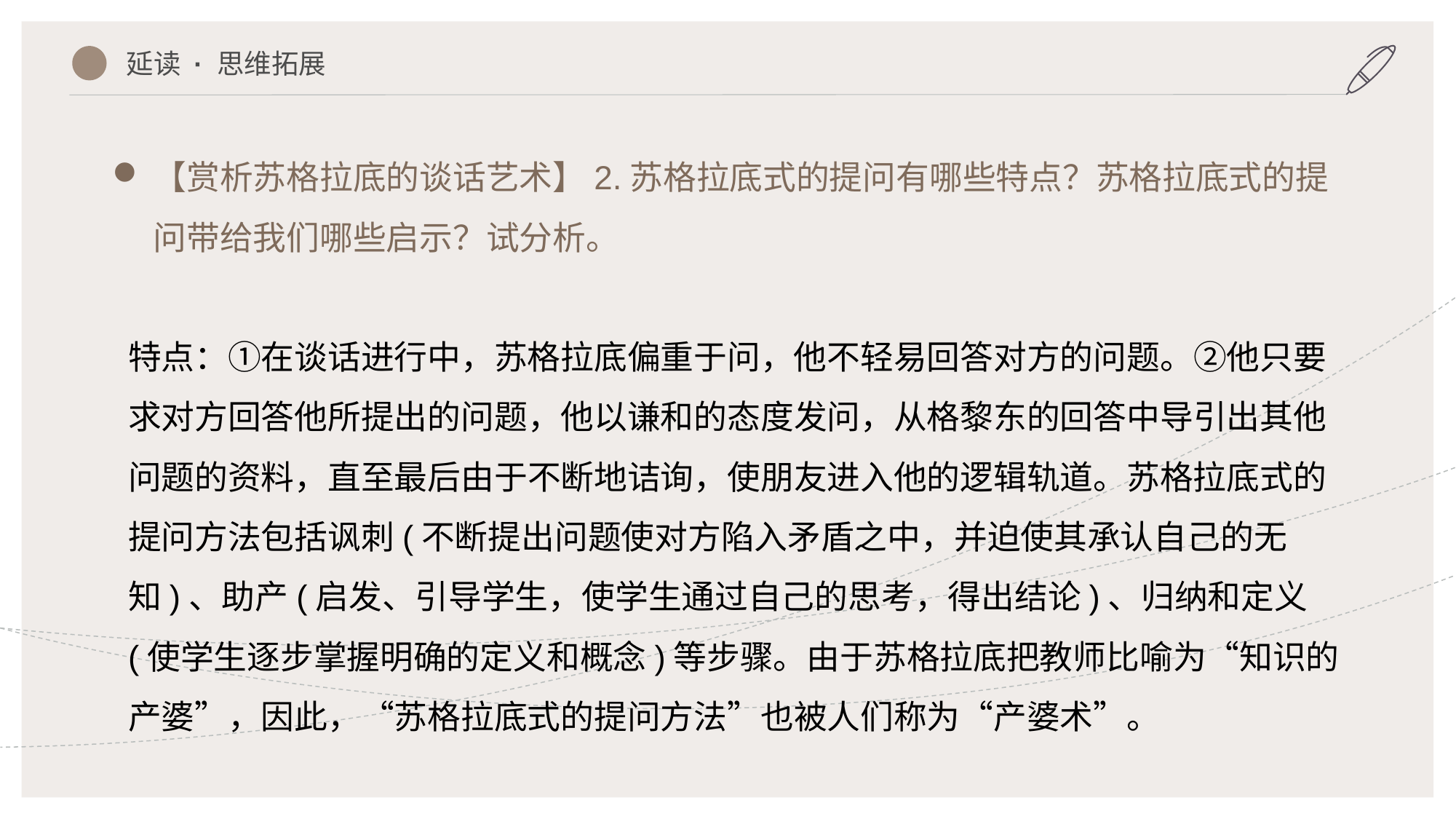

延读 · 思维拓展

【赏析苏格拉底的谈话艺术】2.苏格拉底式的提问有哪些特点？苏格拉底式的提问带给我们哪些启示？试分析。

特点：①在谈话进行中，苏格拉底偏重于问，他不轻易回答对方的问题。②他只要求对方回答他所提出的问题，他以谦和的态度发问，从格黎东的回答中导引出其他问题的资料，直至最后由于不断地诘询，使朋友进入他的逻辑轨道。苏格拉底式的提问方法包括讽刺(不断提出问题使对方陷入矛盾之中，并迫使其承认自己的无知)、助产(启发、引导学生，使学生通过自己的思考，得出结论)、归纳和定义(使学生逐步掌握明确的定义和概念)等步骤。由于苏格拉底把教师比喻为“知识的产婆”，因此，“苏格拉底式的提问方法”也被人们称为“产婆术”。